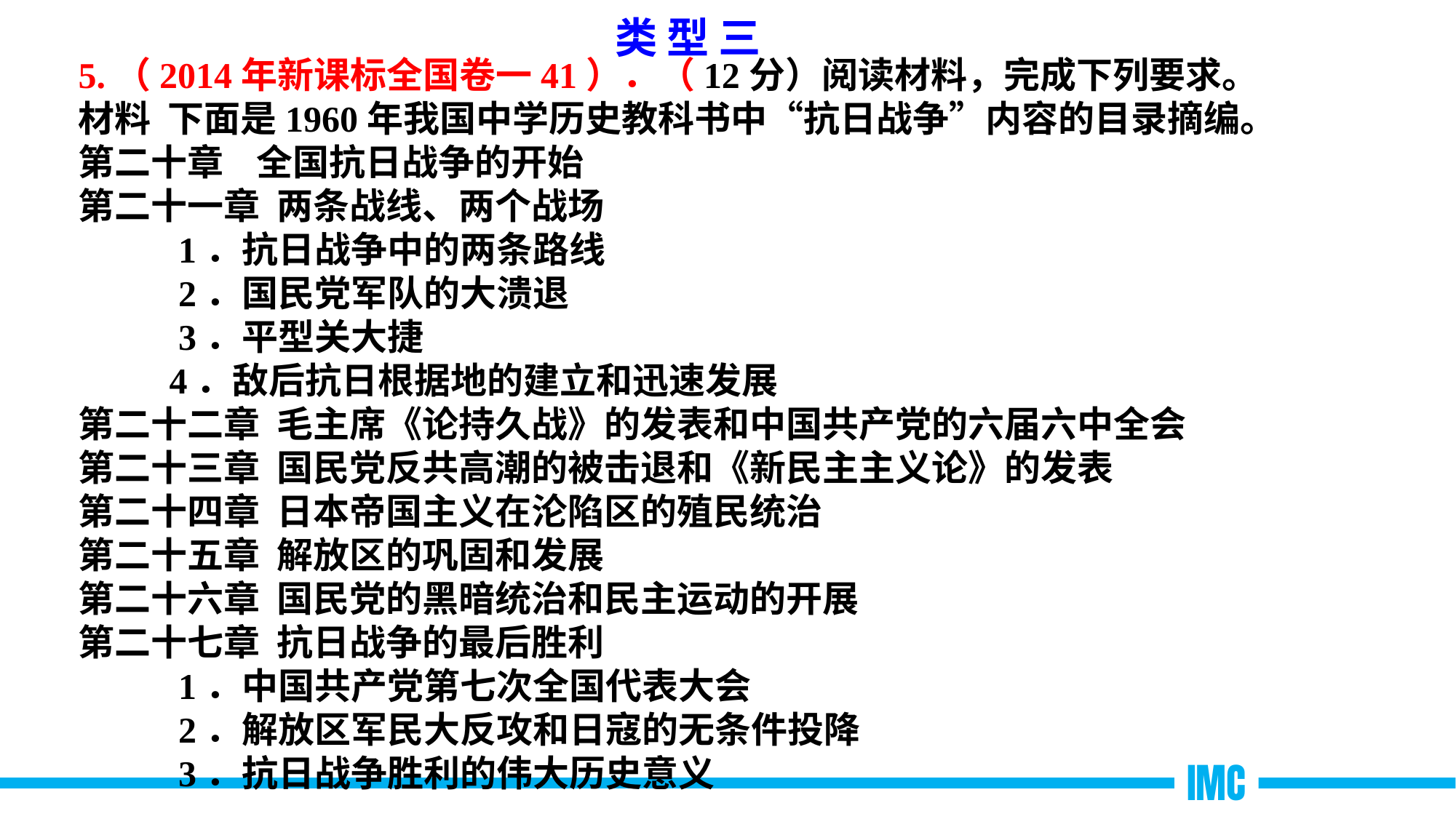

类 型 三
5.（2014年新课标全国卷一41）．（12分）阅读材料，完成下列要求。
材料  下面是1960年我国中学历史教科书中“抗日战争”内容的目录摘编。
第二十章    全国抗日战争的开始
第二十一章  两条战线、两个战场
           1．抗日战争中的两条路线
           2．国民党军队的大溃退
           3．平型关大捷
          4．敌后抗日根据地的建立和迅速发展
第二十二章  毛主席《论持久战》的发表和中国共产党的六届六中全会
第二十三章  国民党反共高潮的被击退和《新民主主义论》的发表
第二十四章  日本帝国主义在沦陷区的殖民统治
第二十五章  解放区的巩固和发展
第二十六章  国民党的黑暗统治和民主运动的开展
第二十七章  抗日战争的最后胜利
           1．中国共产党第七次全国代表大会
           2．解放区军民大反攻和日寇的无条件投降
           3．抗日战争胜利的伟大历史意义